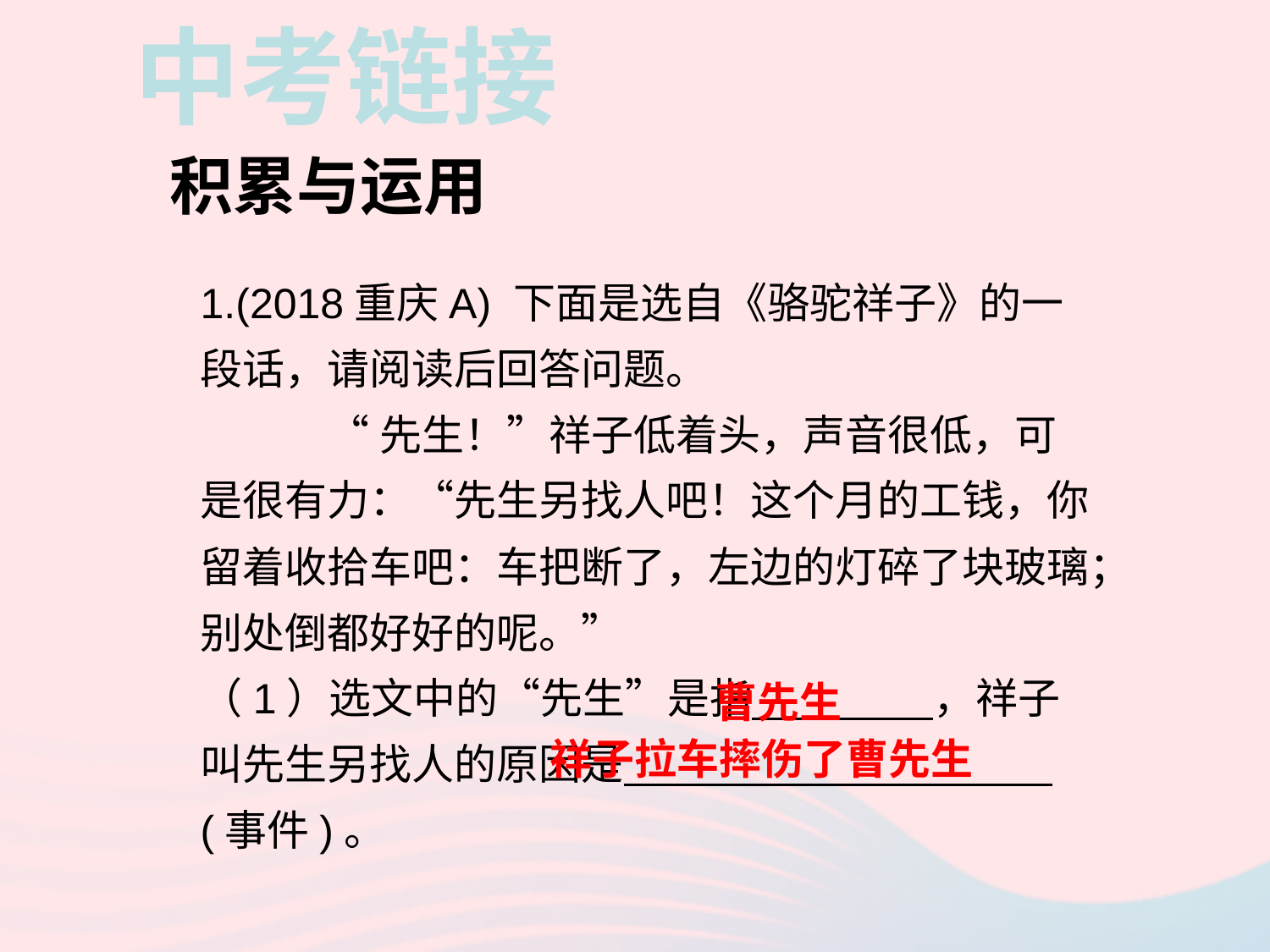

中考链接
积累与运用
1.(2018重庆A) 下面是选自《骆驼祥子》的一段话，请阅读后回答问题。
	“先生！”祥子低着头，声音很低，可是很有力：“先生另找人吧！这个月的工钱，你留着收拾车吧：车把断了，左边的灯碎了块玻璃；别处倒都好好的呢。”
（1）选文中的“先生”是指                   ，祥子叫先生另找人的原因是                                              (事件)。
曹先生
祥子拉车摔伤了曹先生